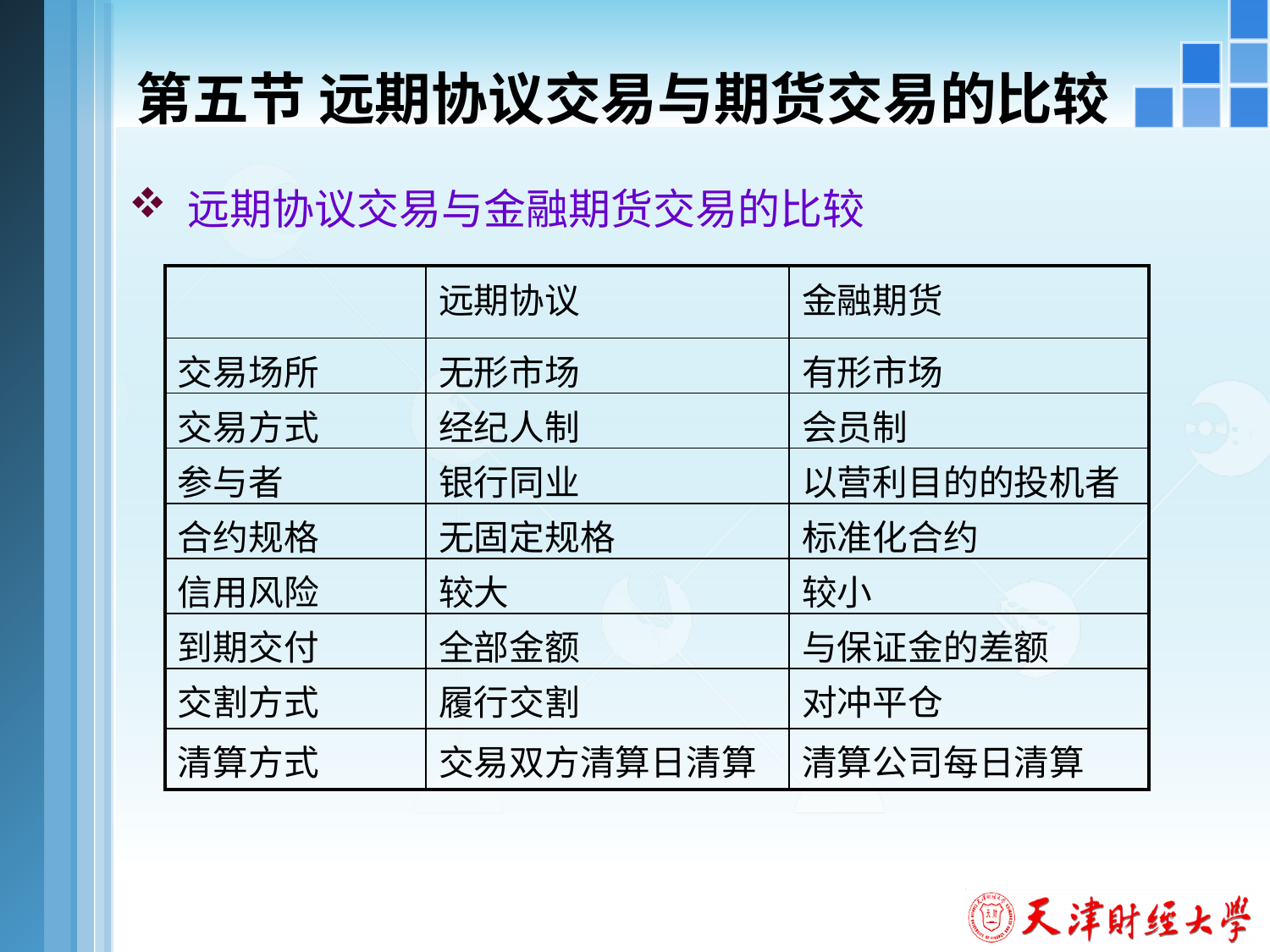

# 第五节 远期协议交易与期货交易的比较
 远期协议交易与金融期货交易的比较
|  | 远期协议 | 金融期货 |
| --- | --- | --- |
| 交易场所 | 无形市场 | 有形市场 |
| 交易方式 | 经纪人制 | 会员制 |
| 参与者 | 银行同业 | 以营利目的的投机者 |
| 合约规格 | 无固定规格 | 标准化合约 |
| 信用风险 | 较大 | 较小 |
| 到期交付 | 全部金额 | 与保证金的差额 |
| 交割方式 | 履行交割 | 对冲平仓 |
| 清算方式 | 交易双方清算日清算 | 清算公司每日清算 |